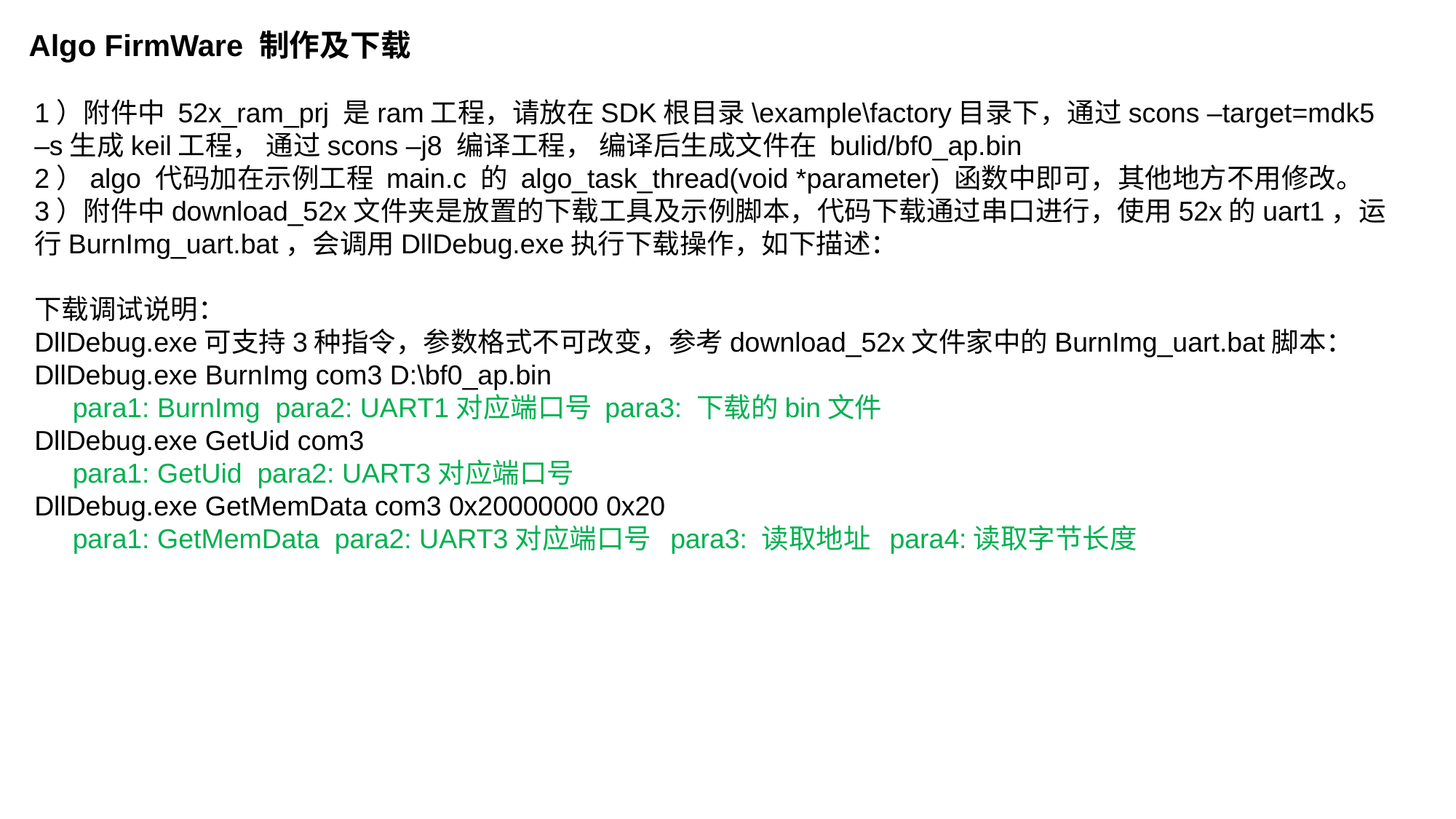

Algo FirmWare 制作及下载
1）附件中 52x_ram_prj 是ram工程，请放在SDK根目录\example\factory目录下，通过scons –target=mdk5 –s生成keil工程， 通过scons –j8 编译工程， 编译后生成文件在 bulid/bf0_ap.bin
2）algo 代码加在示例工程 main.c 的 algo_task_thread(void *parameter) 函数中即可，其他地方不用修改。
3）附件中download_52x文件夹是放置的下载工具及示例脚本，代码下载通过串口进行，使用52x的uart1，运行BurnImg_uart.bat，会调用DllDebug.exe执行下载操作，如下描述：

下载调试说明：
DllDebug.exe可支持3种指令，参数格式不可改变，参考download_52x文件家中的BurnImg_uart.bat脚本：
DllDebug.exe BurnImg com3 D:\bf0_ap.bin
     para1: BurnImg  para2: UART1对应端口号 para3: 下载的bin文件
DllDebug.exe GetUid com3
     para1: GetUid  para2: UART3对应端口号
DllDebug.exe GetMemData com3 0x20000000 0x20
     para1: GetMemData  para2: UART3对应端口号  para3: 读取地址  para4:读取字节长度